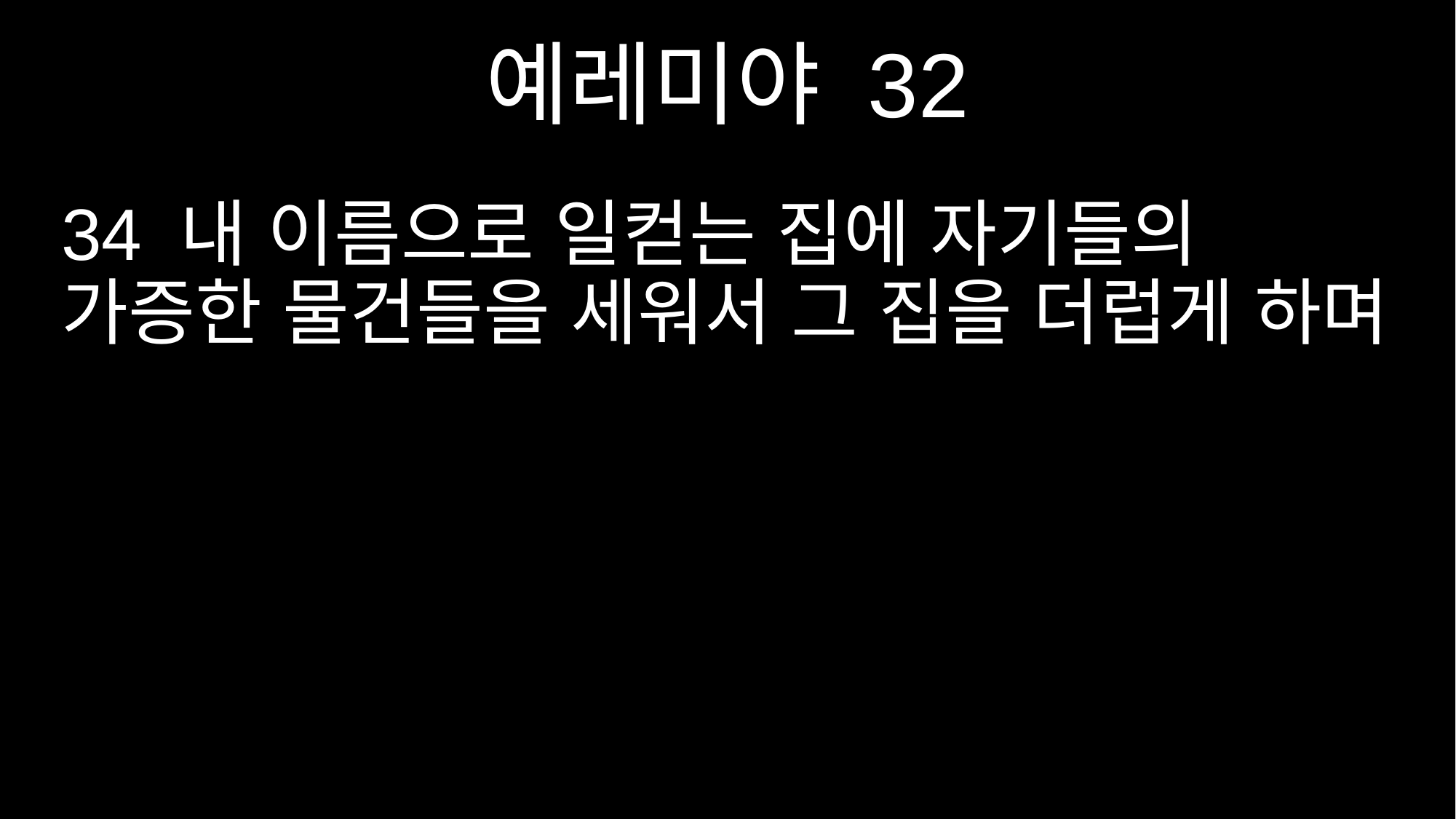

예레미야 32
34 내 이름으로 일컫는 집에 자기들의 가증한 물건들을 세워서 그 집을 더럽게 하며